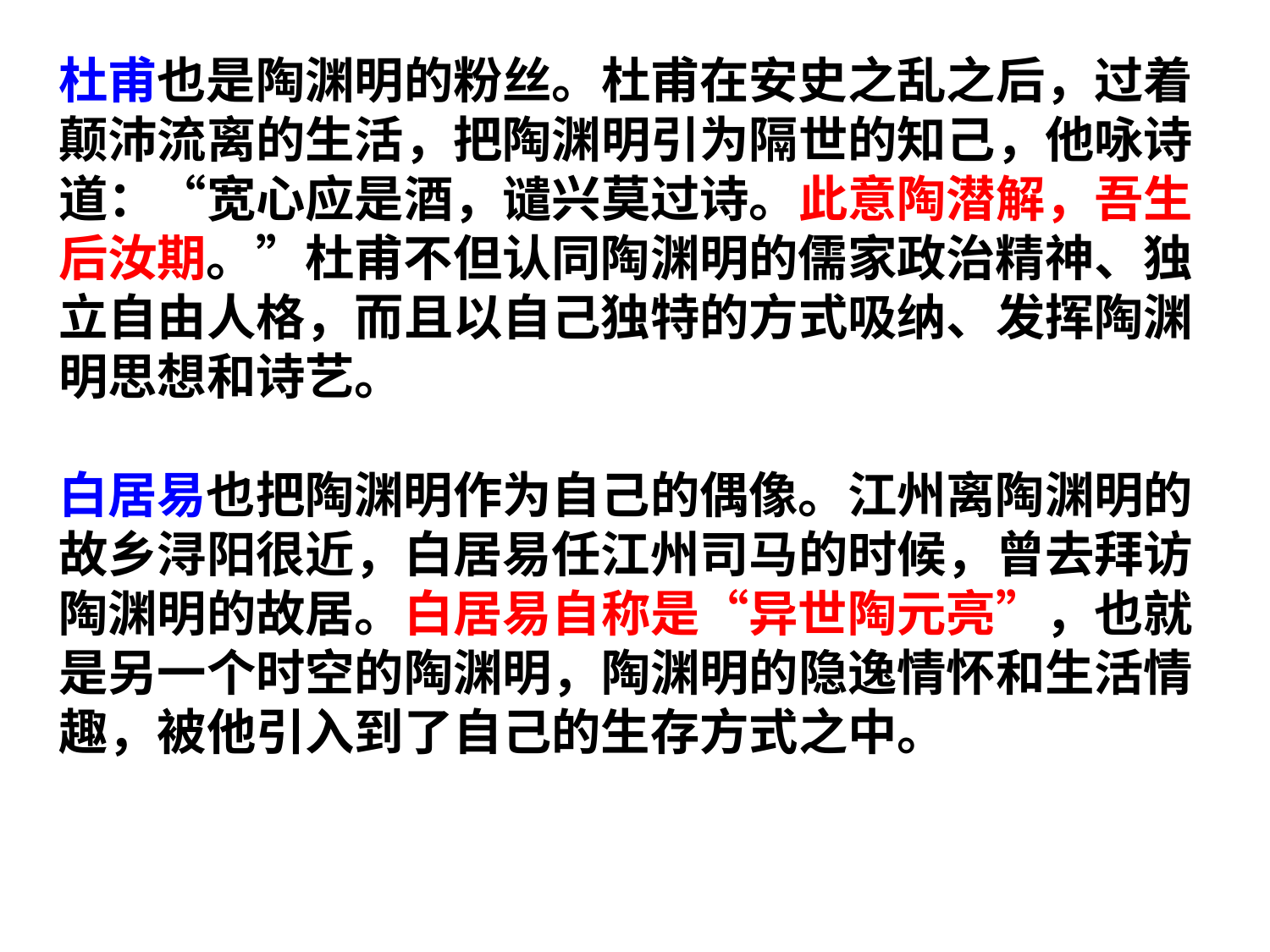

杜甫也是陶渊明的粉丝。杜甫在安史之乱之后，过着颠沛流离的生活，把陶渊明引为隔世的知己，他咏诗道：“宽心应是酒，谴兴莫过诗。此意陶潜解，吾生后汝期。”杜甫不但认同陶渊明的儒家政治精神、独立自由人格，而且以自己独特的方式吸纳、发挥陶渊明思想和诗艺。

白居易也把陶渊明作为自己的偶像。江州离陶渊明的故乡浔阳很近，白居易任江州司马的时候，曾去拜访陶渊明的故居。白居易自称是“异世陶元亮”，也就是另一个时空的陶渊明，陶渊明的隐逸情怀和生活情趣，被他引入到了自己的生存方式之中。